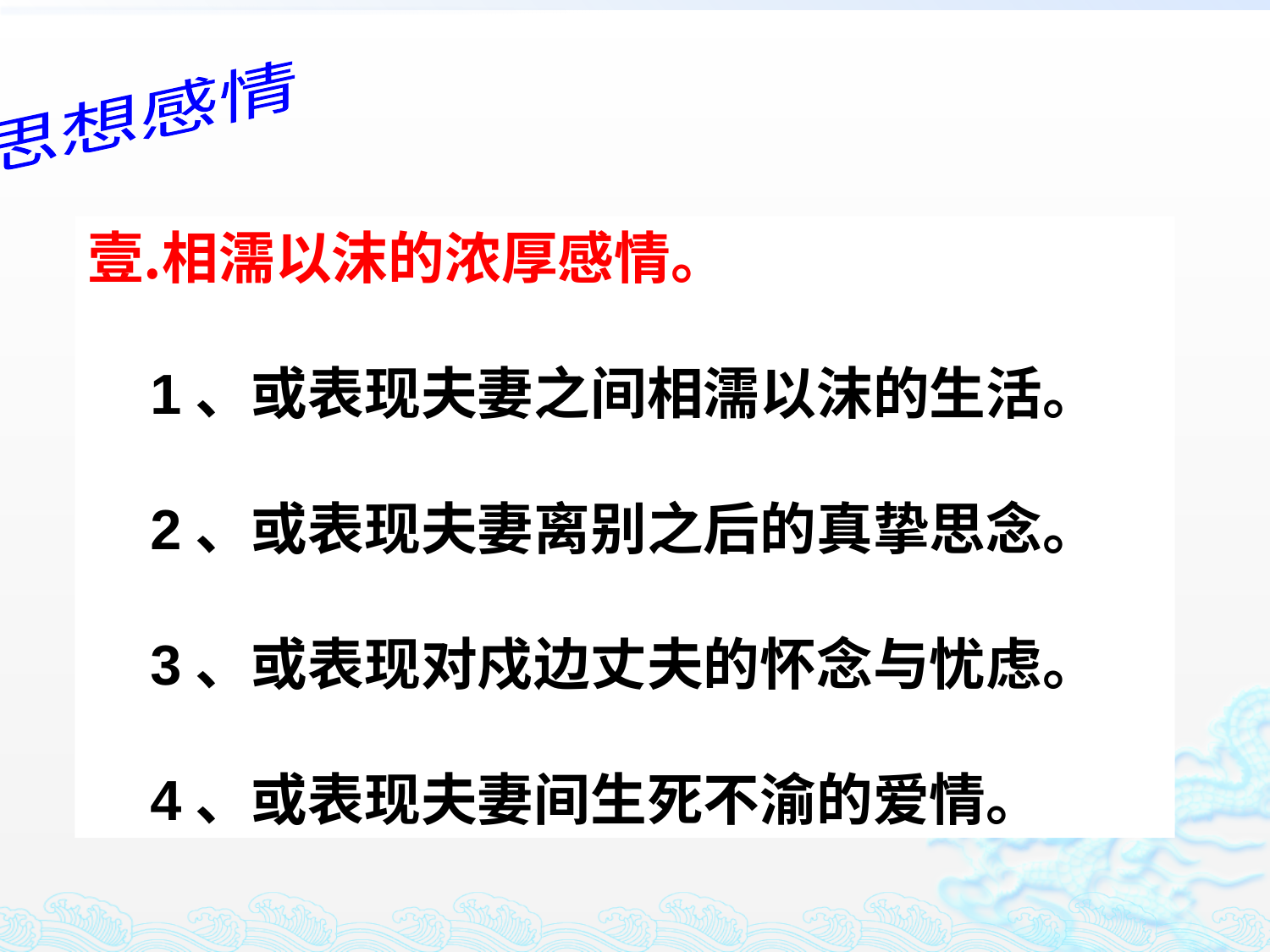

思想感情
相濡以沫的浓厚感情。

    1、或表现夫妻之间相濡以沫的生活。

    2、或表现夫妻离别之后的真挚思念。

    3、或表现对戍边丈夫的怀念与忧虑。

    4、或表现夫妻间生死不渝的爱情。